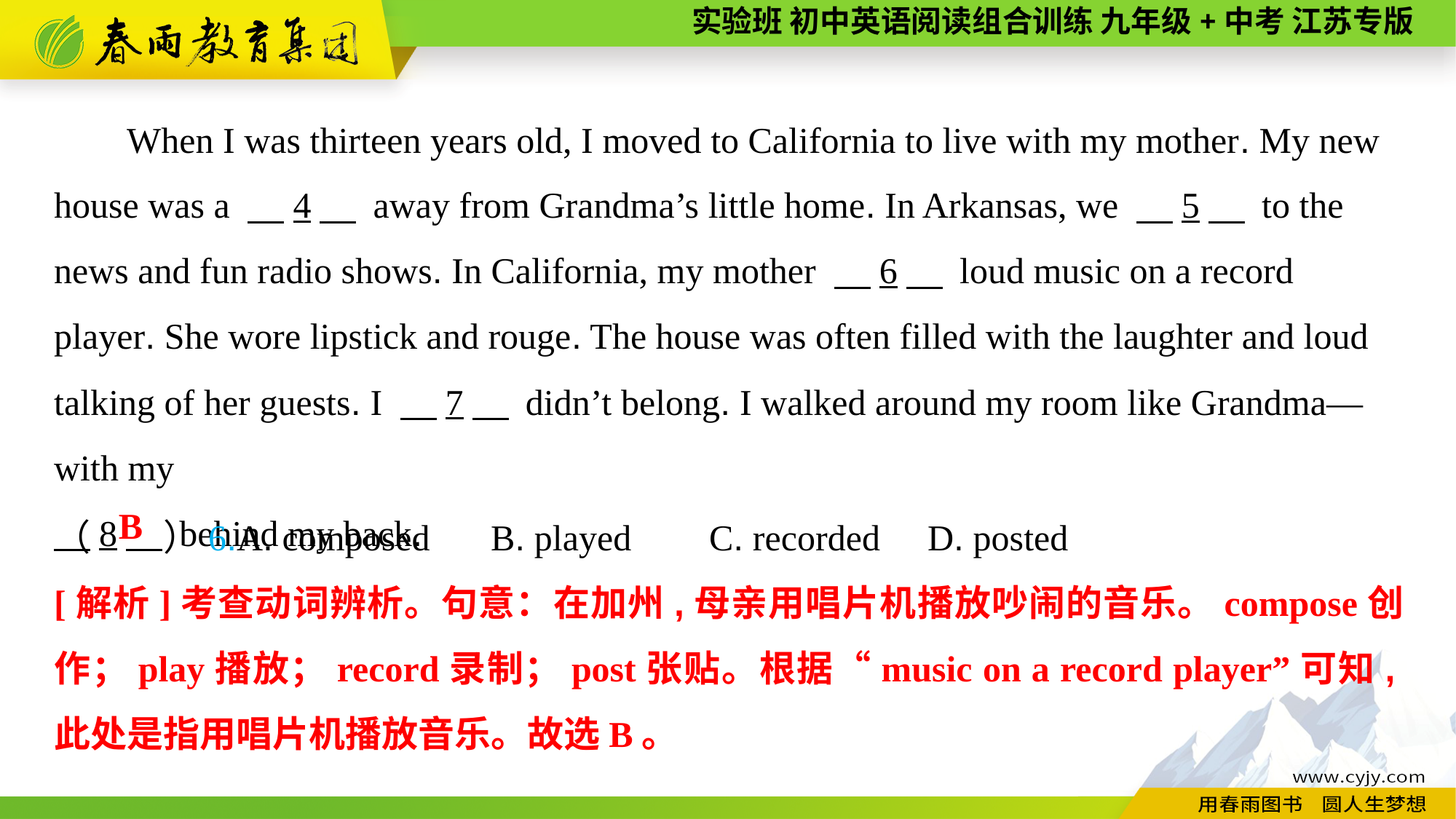

When I was thirteen years old, I moved to California to live with my mother. My new house was a 　4　 away from Grandma’s little home. In Arkansas, we 　5　 to the news and fun radio shows. In California, my mother 　6　 loud music on a record player. She wore lipstick and rouge. The house was often filled with the laughter and loud talking of her guests. I 　7　 didn’t belong. I walked around my room like Grandma—with my
　8　 behind my back.
（　　）6.A. composed	B. played	C. recorded	D. posted
B
[解析]考查动词辨析。句意：在加州,母亲用唱片机播放吵闹的音乐。compose创作；play播放；record录制；post张贴。根据“music on a record player”可知,此处是指用唱片机播放音乐。故选B。